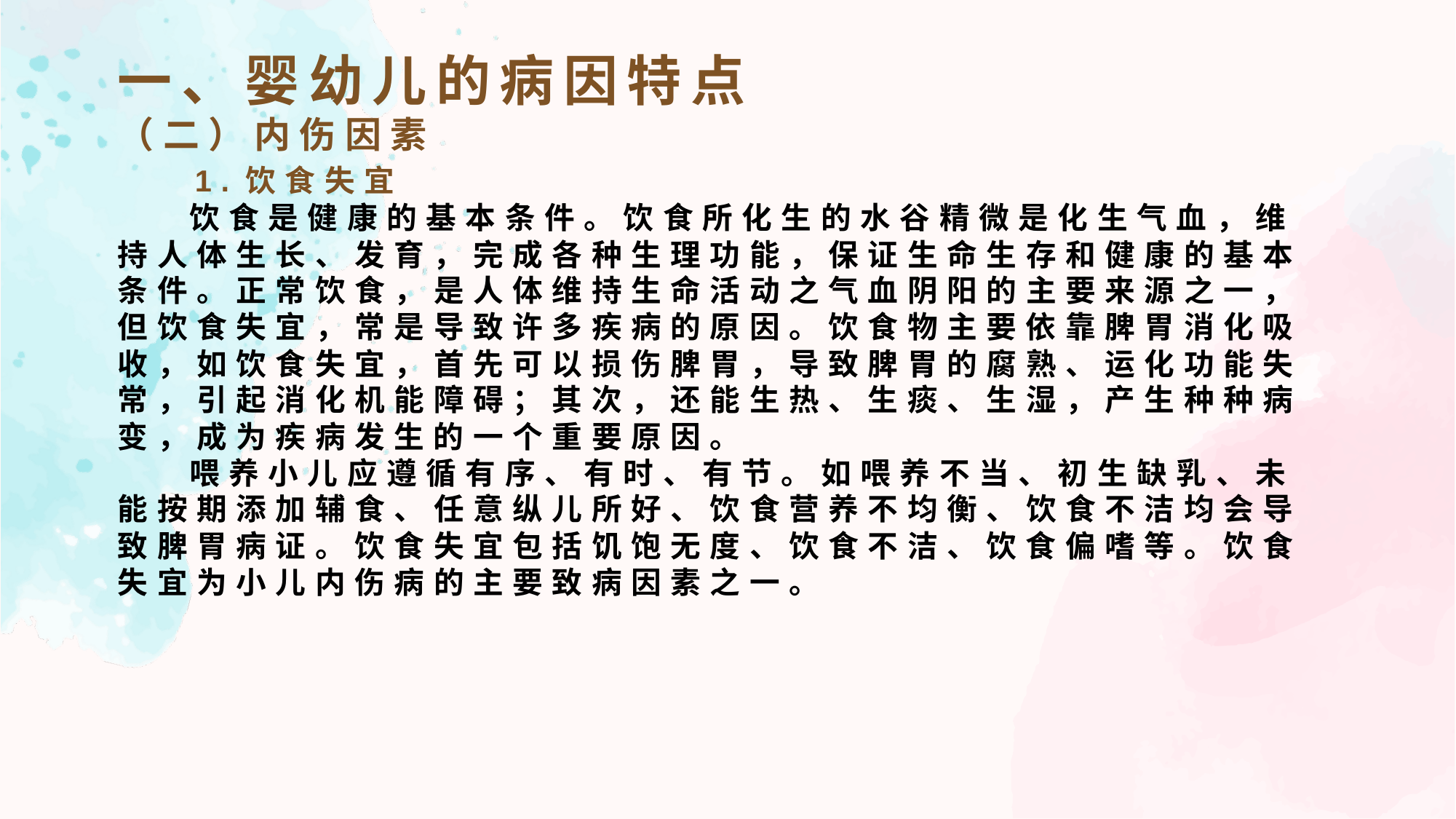

一、婴幼儿的病因特点
（二）内伤因素
    1.饮食失宜
    饮食是健康的基本条件。饮食所化生的水谷精微是化生气血，维持人体生长、发育，完成各种生理功能，保证生命生存和健康的基本条件。正常饮食，是人体维持生命活动之气血阴阳的主要来源之一，但饮食失宜，常是导致许多疾病的原因。饮食物主要依靠脾胃消化吸收，如饮食失宜，首先可以损伤脾胃，导致脾胃的腐熟、运化功能失常，引起消化机能障碍；其次，还能生热、生痰、生湿，产生种种病变，成为疾病发生的一个重要原因。
    喂养小儿应遵循有序、有时、有节。如喂养不当、初生缺乳、未能按期添加辅食、任意纵儿所好、饮食营养不均衡、饮食不洁均会导致脾胃病证。饮食失宜包括饥饱无度、饮食不洁、饮食偏嗜等。饮食失宜为小儿内伤病的主要致病因素之一。